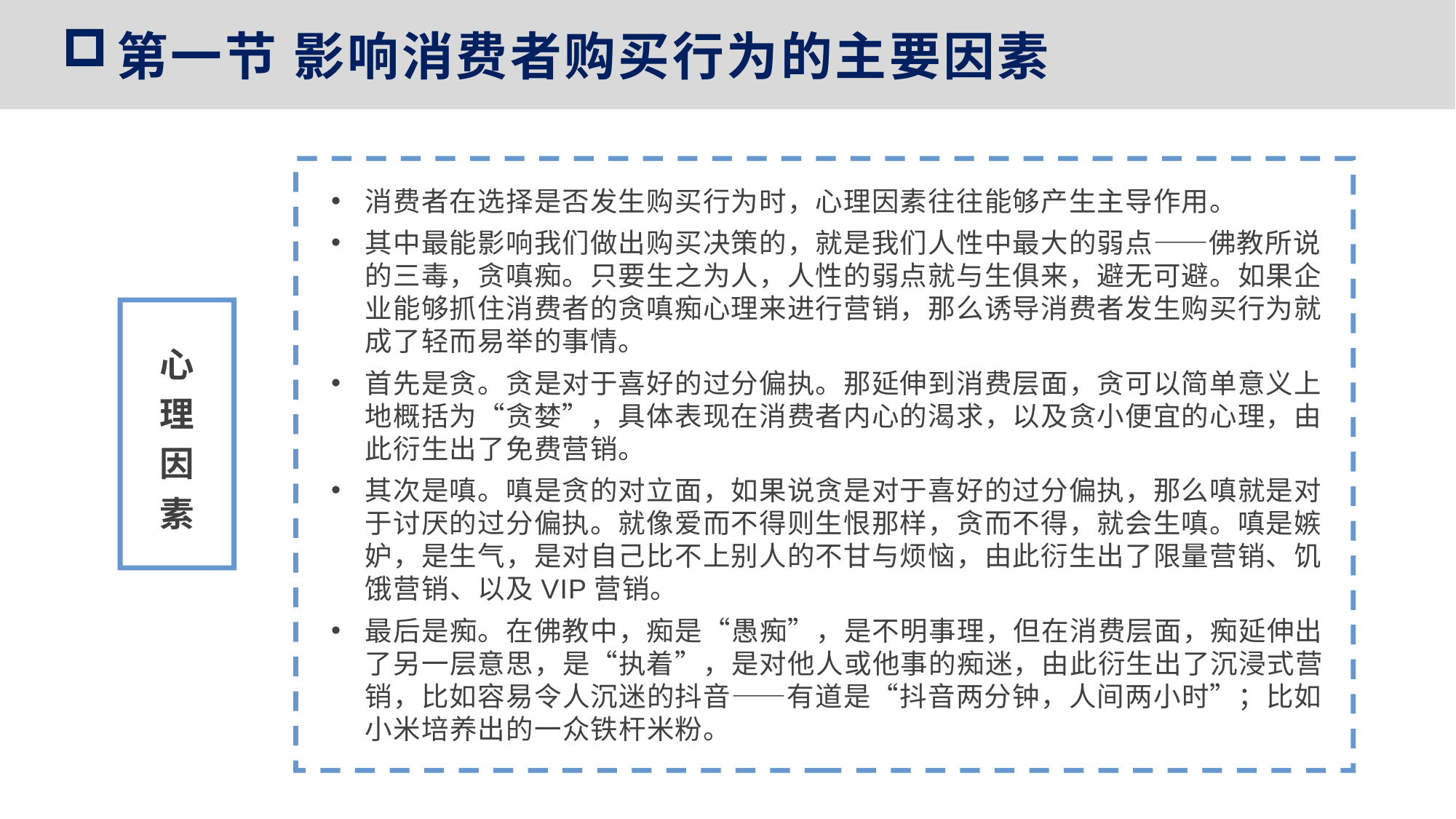

第一节 影响消费者购买行为的主要因素

消费者在选择是否发生购买行为时，心理因素往往能够产生主导作用。
其中最能影响我们做出购买决策的，就是我们人性中最大的弱点——佛教所说的三毒，贪嗔痴。只要生之为人，人性的弱点就与生俱来，避无可避。如果企业能够抓住消费者的贪嗔痴心理来进行营销，那么诱导消费者发生购买行为就成了轻而易举的事情。
首先是贪。贪是对于喜好的过分偏执。那延伸到消费层面，贪可以简单意义上地概括为“贪婪”，具体表现在消费者内心的渴求，以及贪小便宜的心理，由此衍生出了免费营销。
其次是嗔。嗔是贪的对立面，如果说贪是对于喜好的过分偏执，那么嗔就是对于讨厌的过分偏执。就像爱而不得则生恨那样，贪而不得，就会生嗔。嗔是嫉妒，是生气，是对自己比不上别人的不甘与烦恼，由此衍生出了限量营销、饥饿营销、以及VIP营销。
最后是痴。在佛教中，痴是“愚痴”，是不明事理，但在消费层面，痴延伸出了另一层意思，是“执着”，是对他人或他事的痴迷，由此衍生出了沉浸式营销，比如容易令人沉迷的抖音——有道是“抖音两分钟，人间两小时”；比如小米培养出的一众铁杆米粉。

心
理
因
素